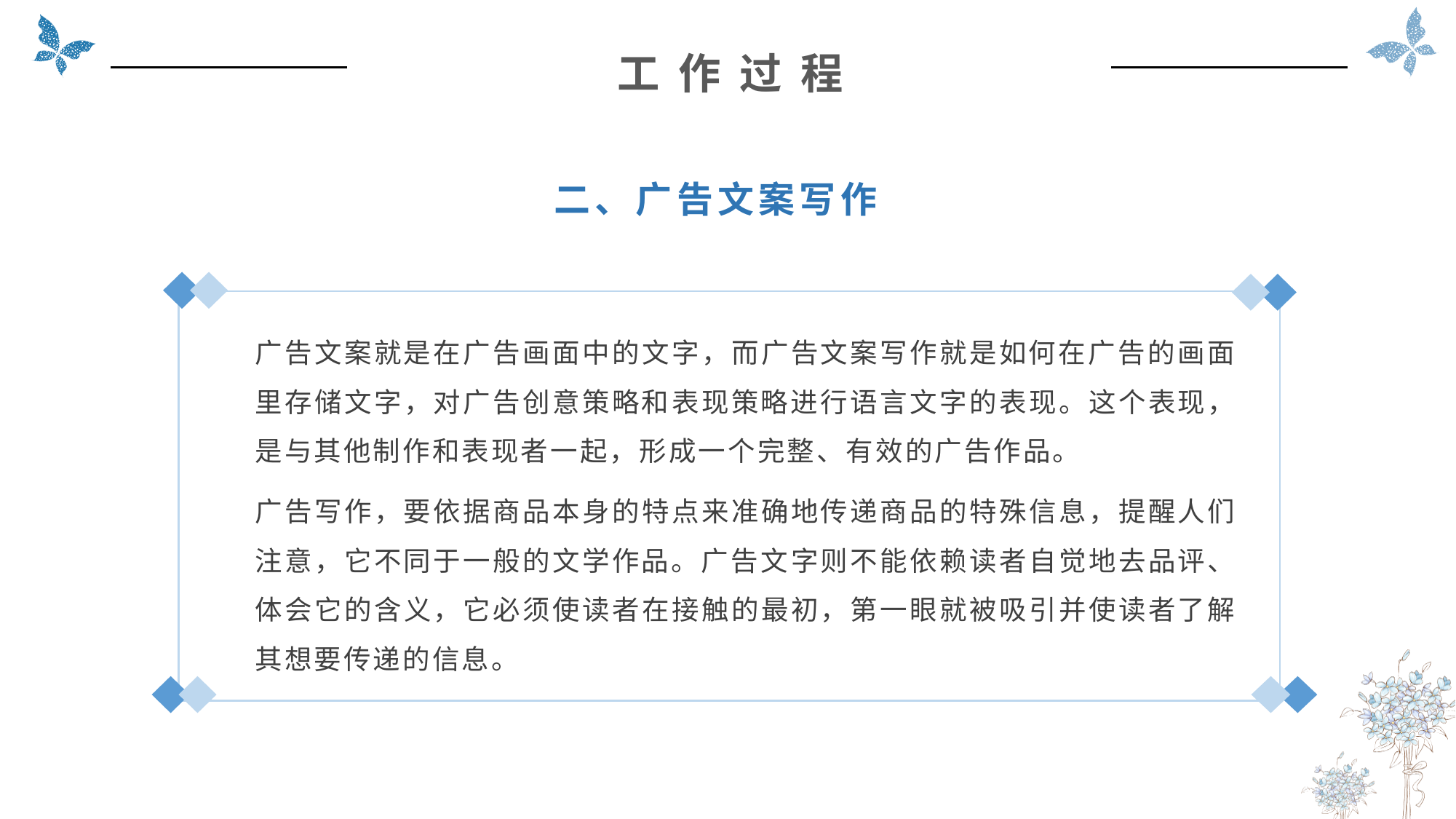

工 作 过 程
二、广告文案写作

广告文案就是在广告画面中的文字，而广告文案写作就是如何在广告的画面里存储文字，对广告创意策略和表现策略进行语言文字的表现。这个表现，是与其他制作和表现者一起，形成一个完整、有效的广告作品。
广告写作，要依据商品本身的特点来准确地传递商品的特殊信息，提醒人们注意，它不同于一般的文学作品。广告文字则不能依赖读者自觉地去品评、体会它的含义，它必须使读者在接触的最初，第一眼就被吸引并使读者了解其想要传递的信息。